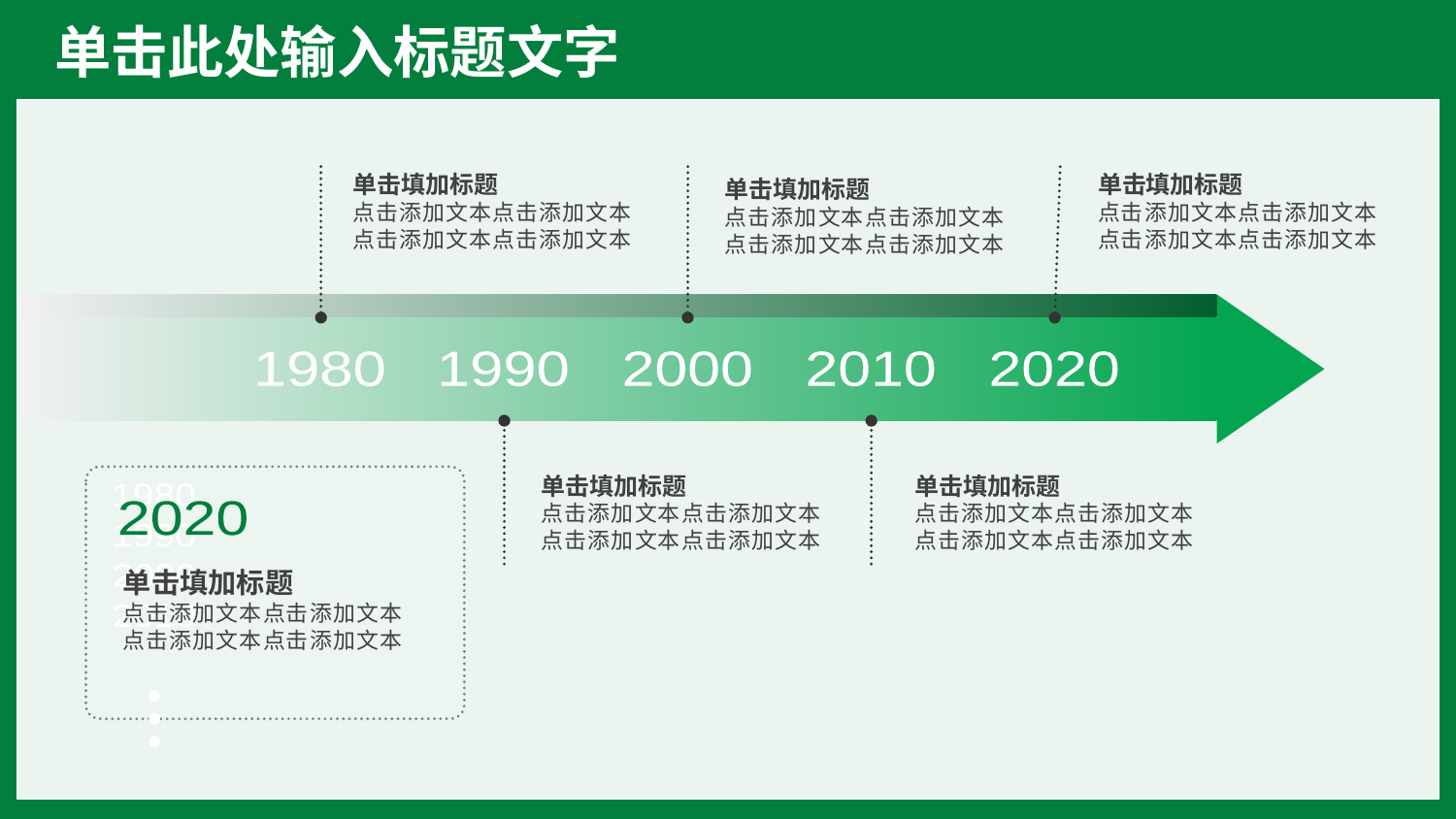

单击填加标题
点击添加文本点击添加文本
点击添加文本点击添加文本

单击填加标题
点击添加文本点击添加文本
点击添加文本点击添加文本
单击填加标题
点击添加文本点击添加文本
点击添加文本点击添加文本

1980
1990
2000
2010
2020

单击填加标题
点击添加文本点击添加文本
点击添加文本点击添加文本
单击填加标题
点击添加文本点击添加文本
点击添加文本点击添加文本

1980
2020
1990
单击填加标题
点击添加文本点击添加文本
点击添加文本点击添加文本
2000
2010